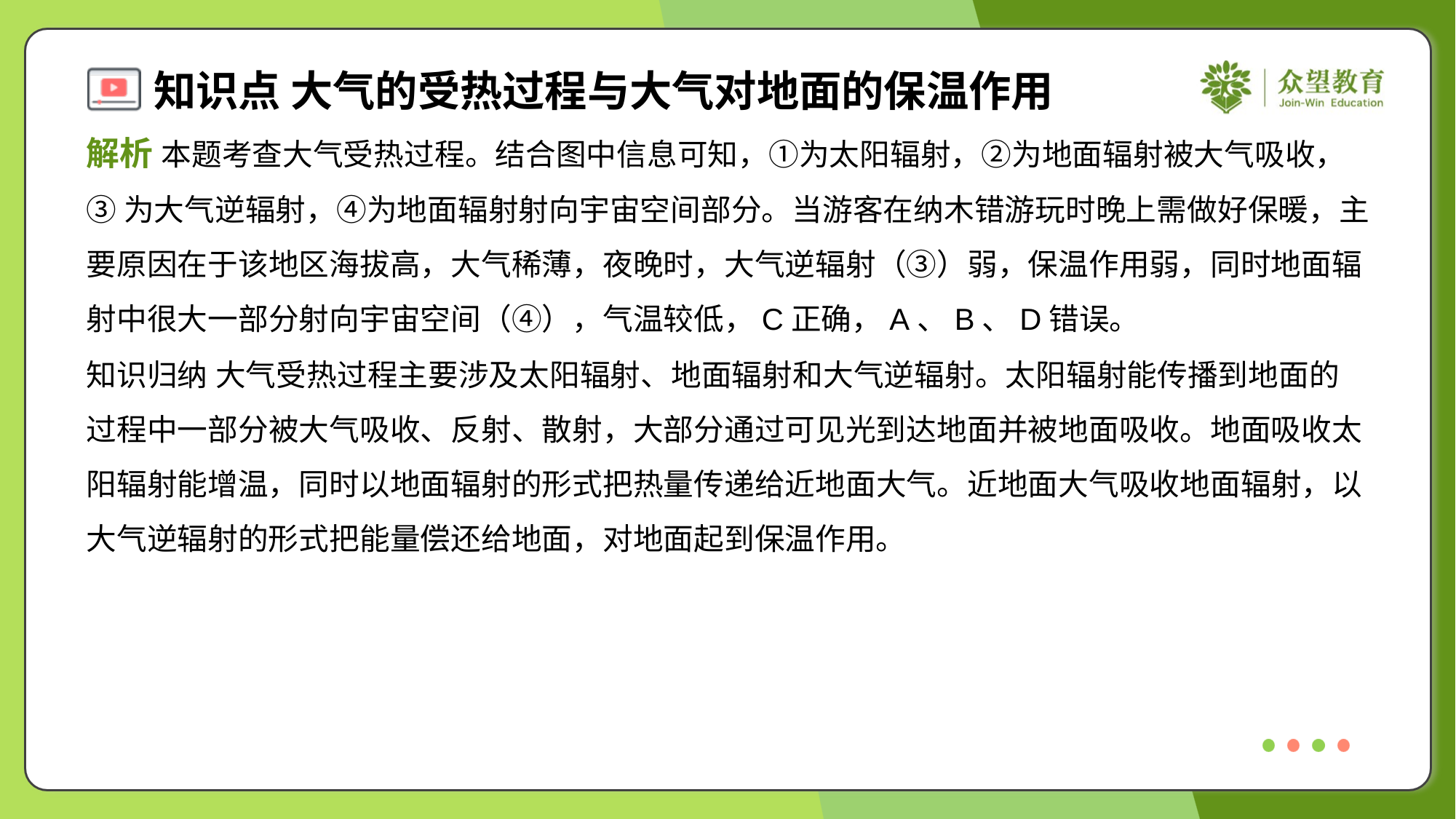

解析 本题考查大气受热过程。结合图中信息可知，①为太阳辐射，②为地面辐射被大气吸收，
③为大气逆辐射，④为地面辐射射向宇宙空间部分。当游客在纳木错游玩时晚上需做好保暖，主
要原因在于该地区海拔高，大气稀薄，夜晚时，大气逆辐射（③）弱，保温作用弱，同时地面辐
射中很大一部分射向宇宙空间（④），气温较低，C正确，A、B、D错误。
知识归纳 大气受热过程主要涉及太阳辐射、地面辐射和大气逆辐射。太阳辐射能传播到地面的
过程中一部分被大气吸收、反射、散射，大部分通过可见光到达地面并被地面吸收。地面吸收太
阳辐射能增温，同时以地面辐射的形式把热量传递给近地面大气。近地面大气吸收地面辐射，以
大气逆辐射的形式把能量偿还给地面，对地面起到保温作用。